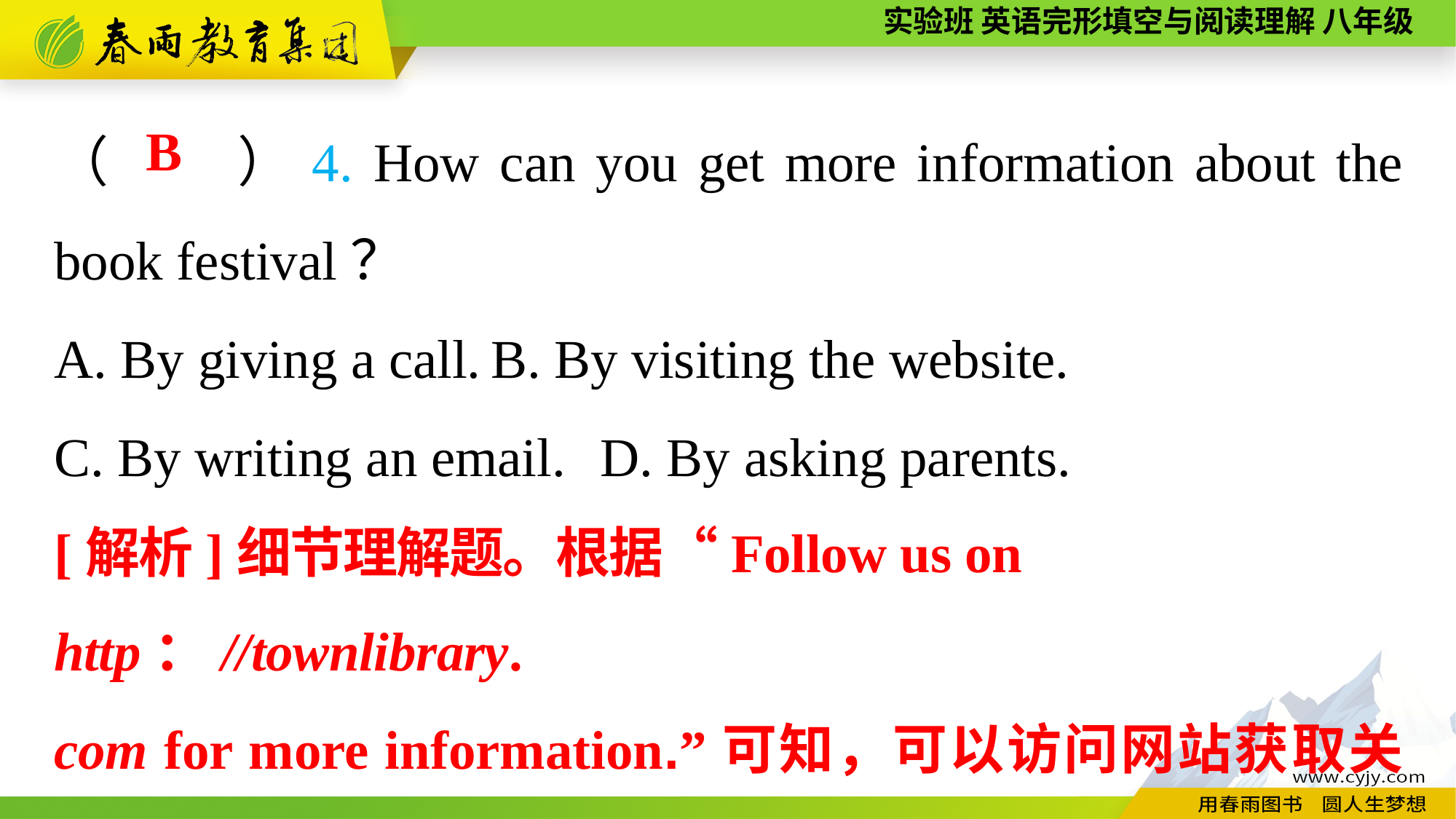

（　　）4. How can you get more information about the book festival？
A. By giving a call.	B. By visiting the website.
C. By writing an email.	D. By asking parents.
B
[解析]细节理解题。根据“Follow us on http：//townlibrary.
com for more information.”可知，可以访问网站获取关于读书节的更多信息。故选B。